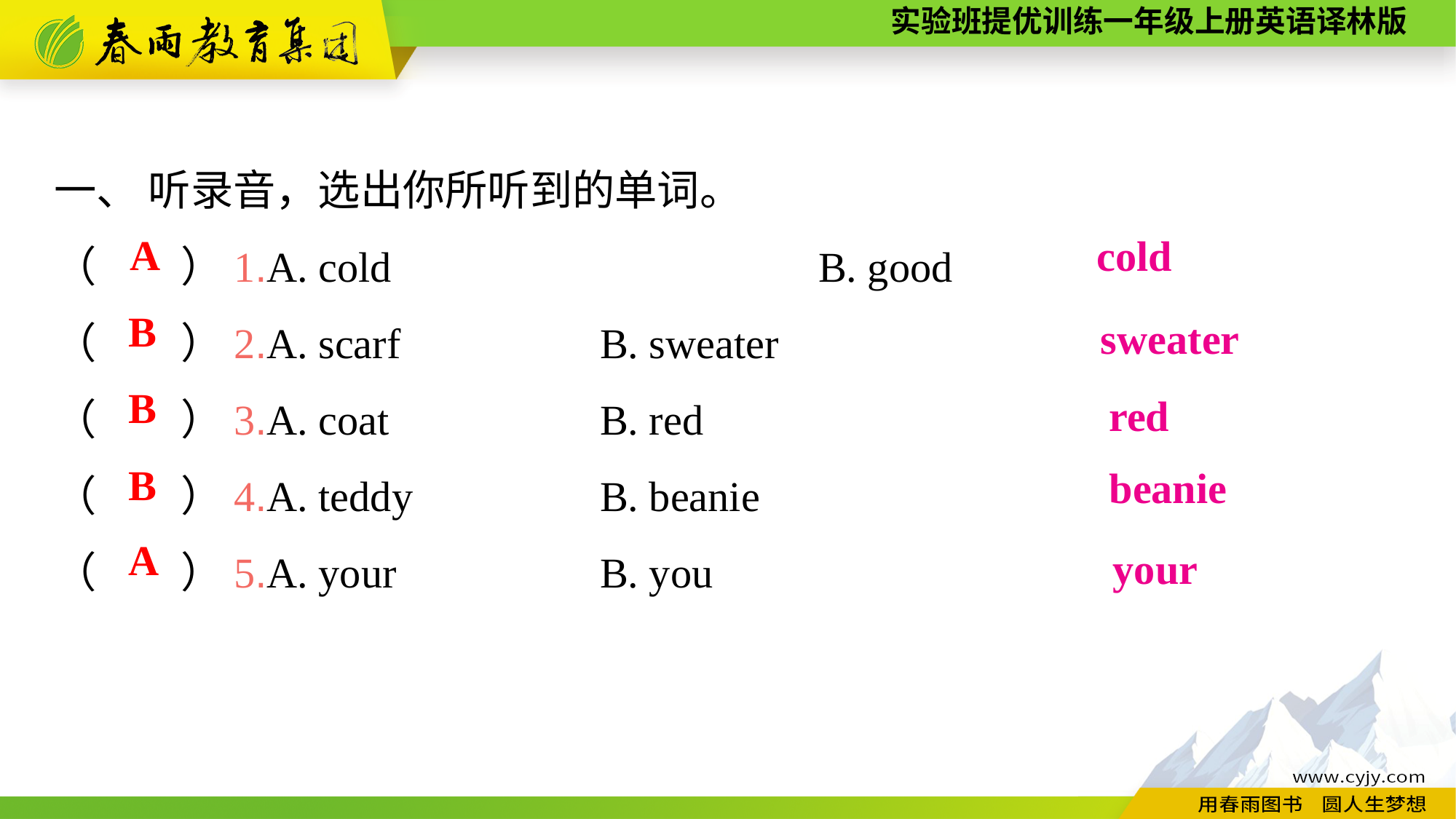

一、 听录音，选出你所听到的单词。
（　　）1.A. cold　　　　　　　　	B. good
（　　）2.A. scarf		B. sweater
（　　）3.A. coat		B. red
（　　）4.A. teddy		B. beanie
（　　）5.A. your		B. you
A
cold
B
sweater
B
red
B
beanie
A
your